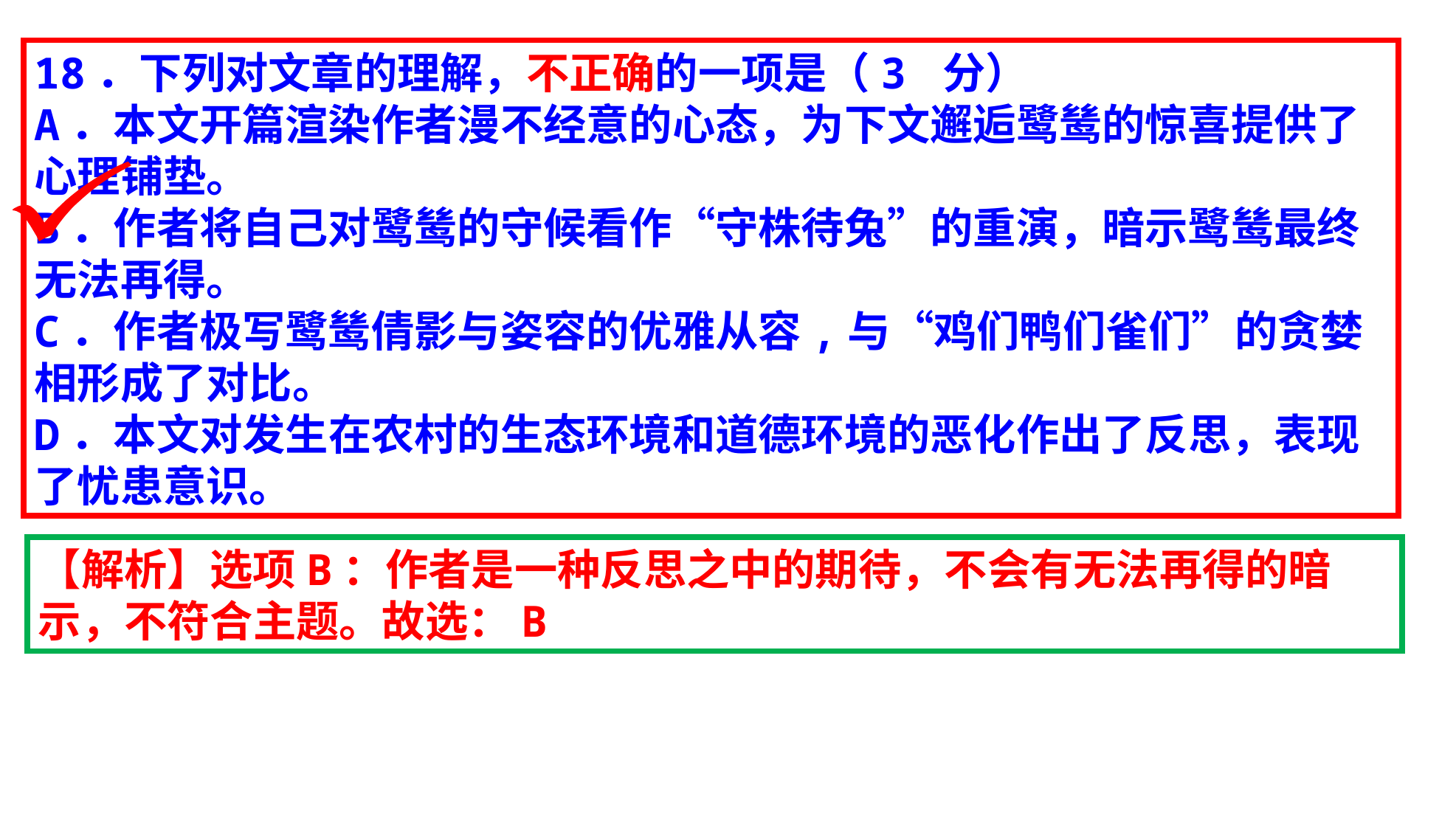

18．下列对文章的理解，不正确的一项是（3 分）
A．本文开篇渲染作者漫不经意的心态，为下文邂逅鹭鸶的惊喜提供了心理铺垫。
B．作者将自己对鹭鸶的守候看作“守株待兔”的重演，暗示鹭鸶最终无法再得。
C．作者极写鹭鸶倩影与姿容的优雅从容,与“鸡们鸭们雀们”的贪婪相形成了对比。
D．本文对发生在农村的生态环境和道德环境的恶化作出了反思，表现了忧患意识。

【解析】选项B：作者是一种反思之中的期待，不会有无法再得的暗示，不符合主题。故选：B